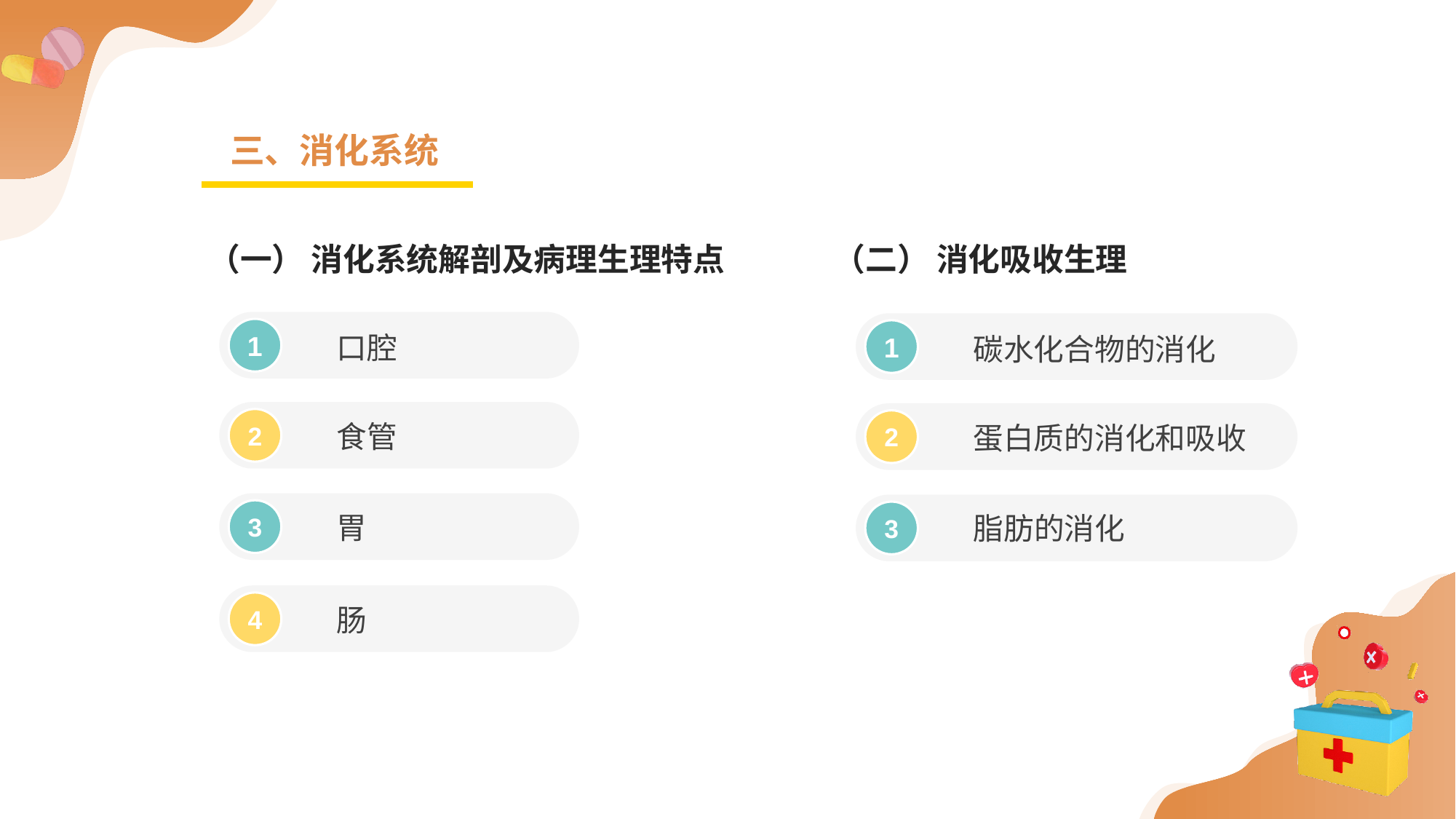

三、消化系统
（一） 消化系统解剖及病理生理特点               （二） 消化吸收生理
口腔
碳水化合物的消化

1
1
食管
蛋白质的消化和吸收

2
2
胃
脂肪的消化

3
3
肠

4